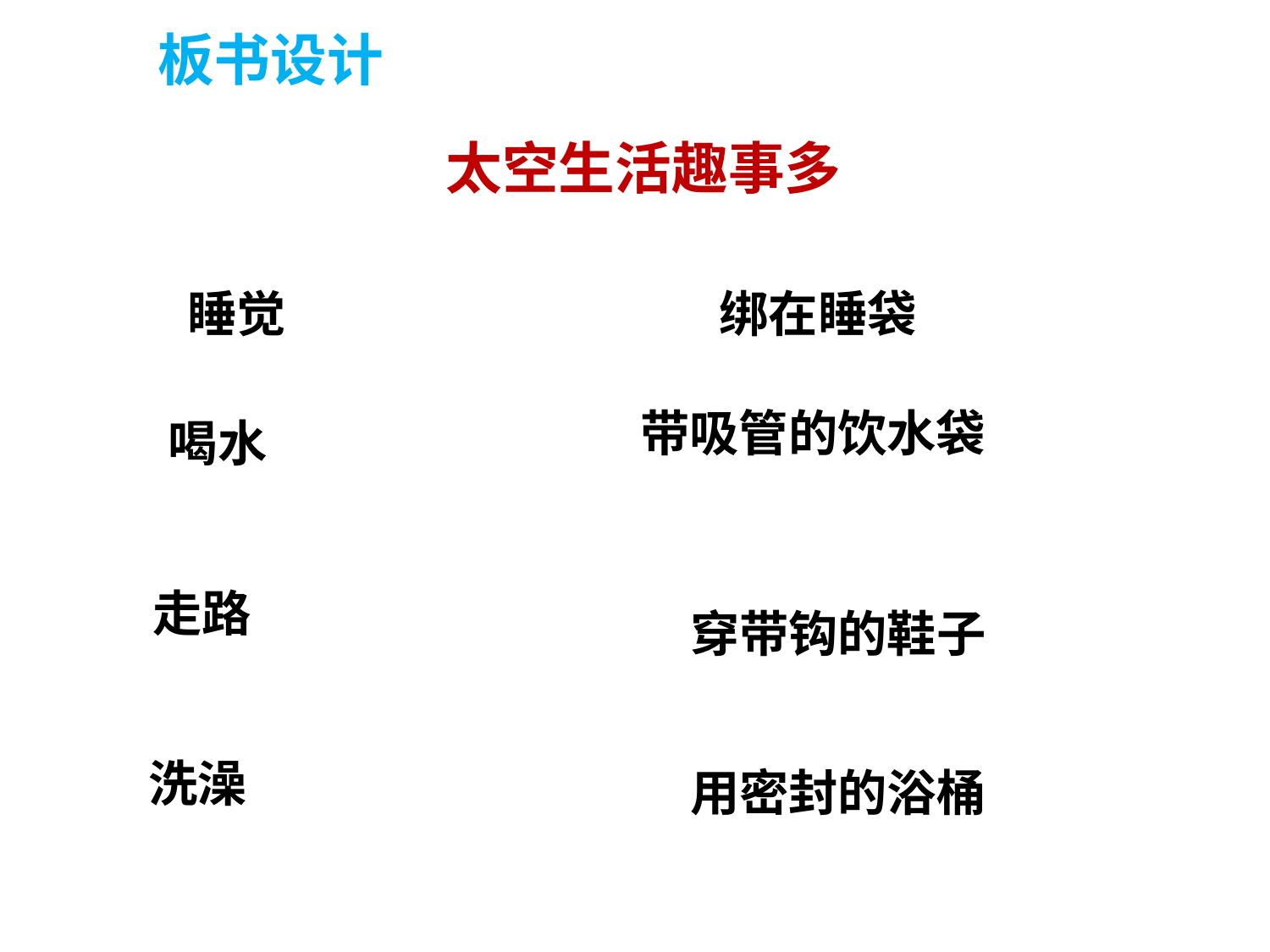

板书设计
太空生活趣事多
睡觉
绑在睡袋
带吸管的饮水袋
喝水
走路
穿带钩的鞋子
洗澡
用密封的浴桶